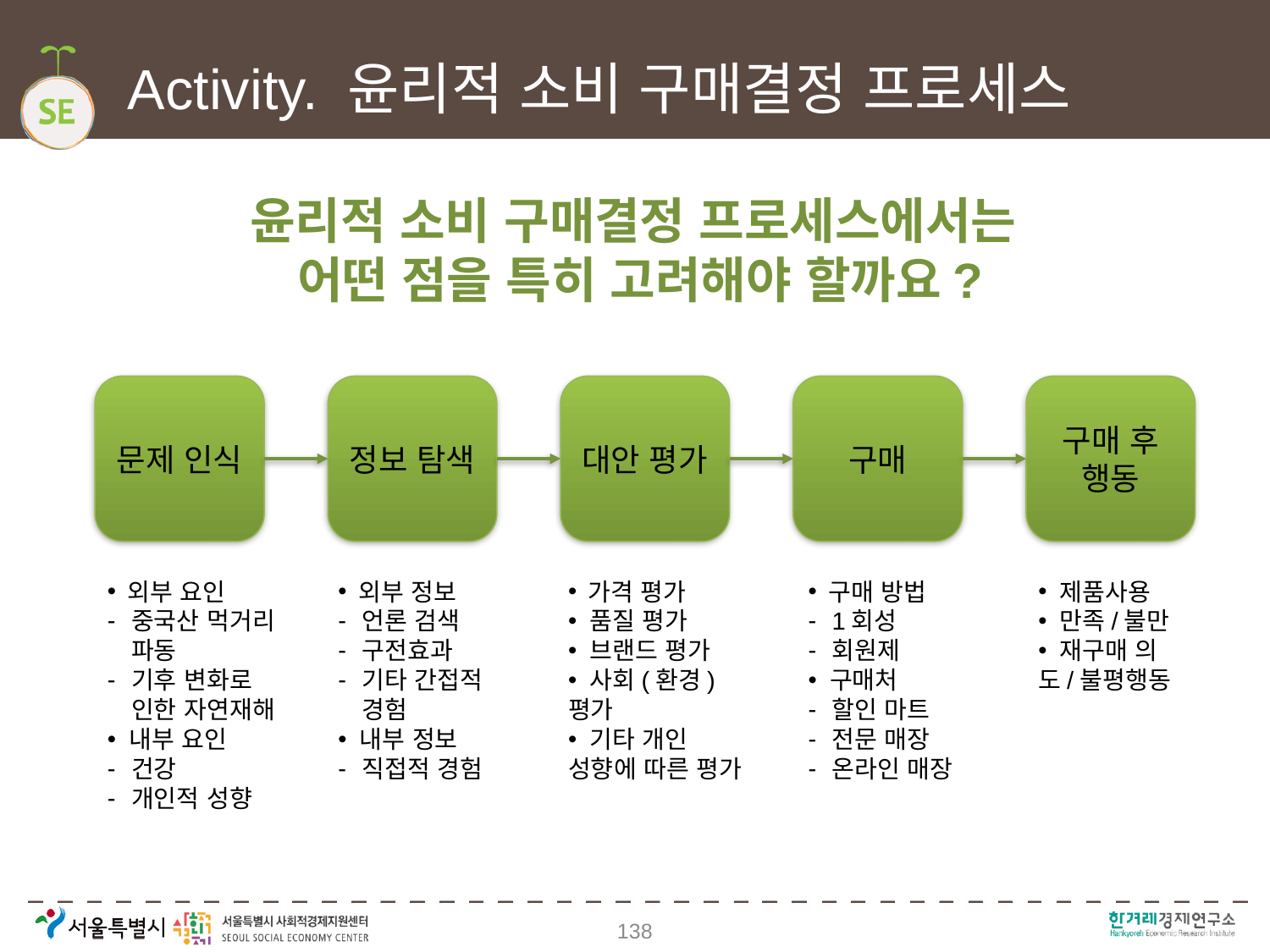

# Activity. 윤리적 소비 구매결정 프로세스
윤리적 소비 구매결정 프로세스에서는
어떤 점을 특히 고려해야 할까요?
문제 인식
정보 탐색
대안 평가
구매
구매 후 행동
 외부 요인
중국산 먹거리 파동
기후 변화로 인한 자연재해
 내부 요인
건강
개인적 성향

 외부 정보
언론 검색
구전효과
기타 간접적 경험
 내부 정보
직접적 경험

 가격 평가
 품질 평가
 브랜드 평가
 사회(환경)평가
 기타 개인 성향에 따른 평가

 구매 방법
1회성
회원제
 구매처
할인 마트
전문 매장
온라인 매장
 제품사용
 만족/불만
 재구매 의도/불평행동
138